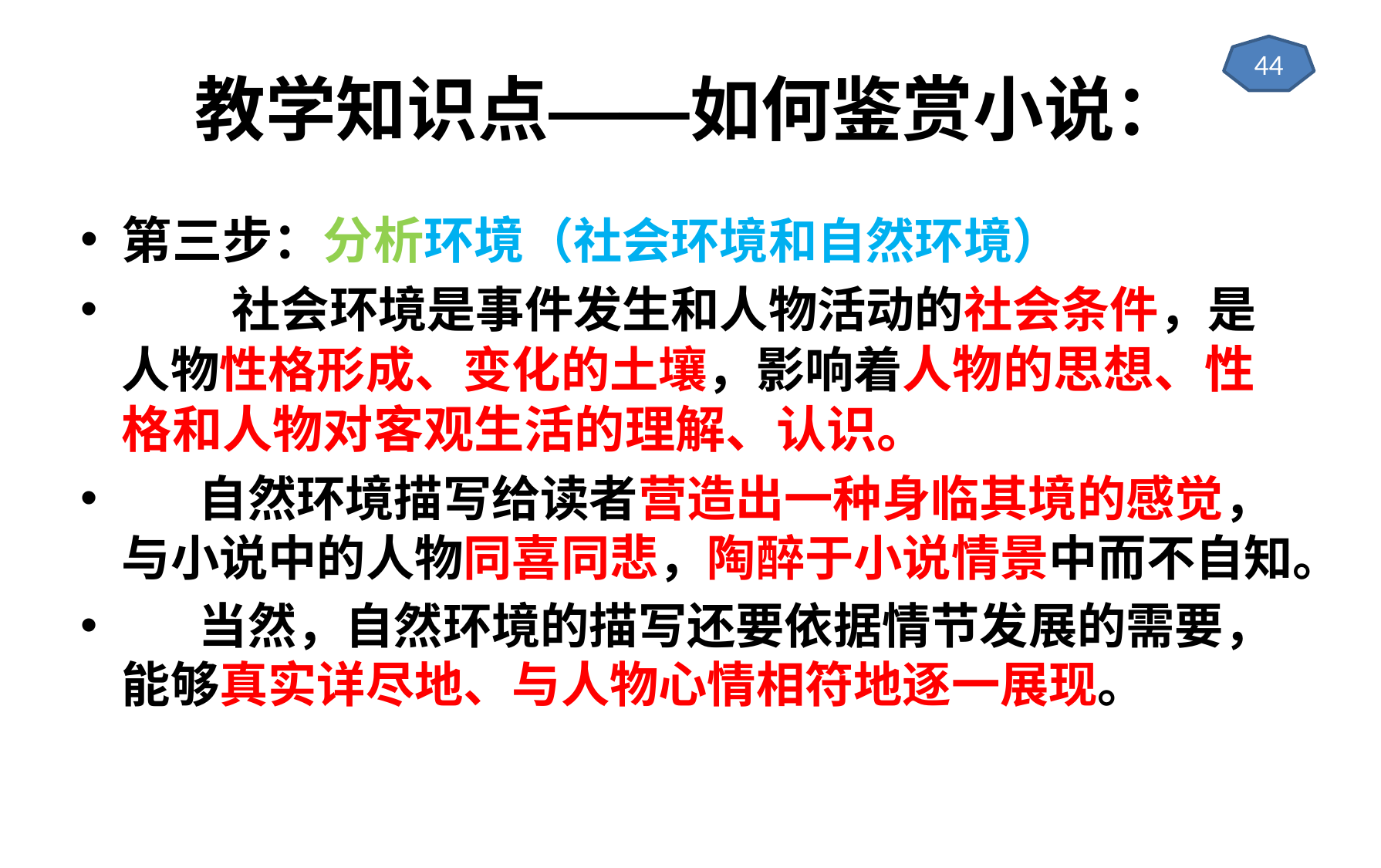

# 教学知识点——如何鉴赏小说：
44
第三步：分析环境（社会环境和自然环境）
         社会环境是事件发生和人物活动的社会条件，是人物性格形成、变化的土壤，影响着人物的思想、性格和人物对客观生活的理解、认识。
      自然环境描写给读者营造出一种身临其境的感觉，与小说中的人物同喜同悲，陶醉于小说情景中而不自知。
      当然，自然环境的描写还要依据情节发展的需要，能够真实详尽地、与人物心情相符地逐一展现。